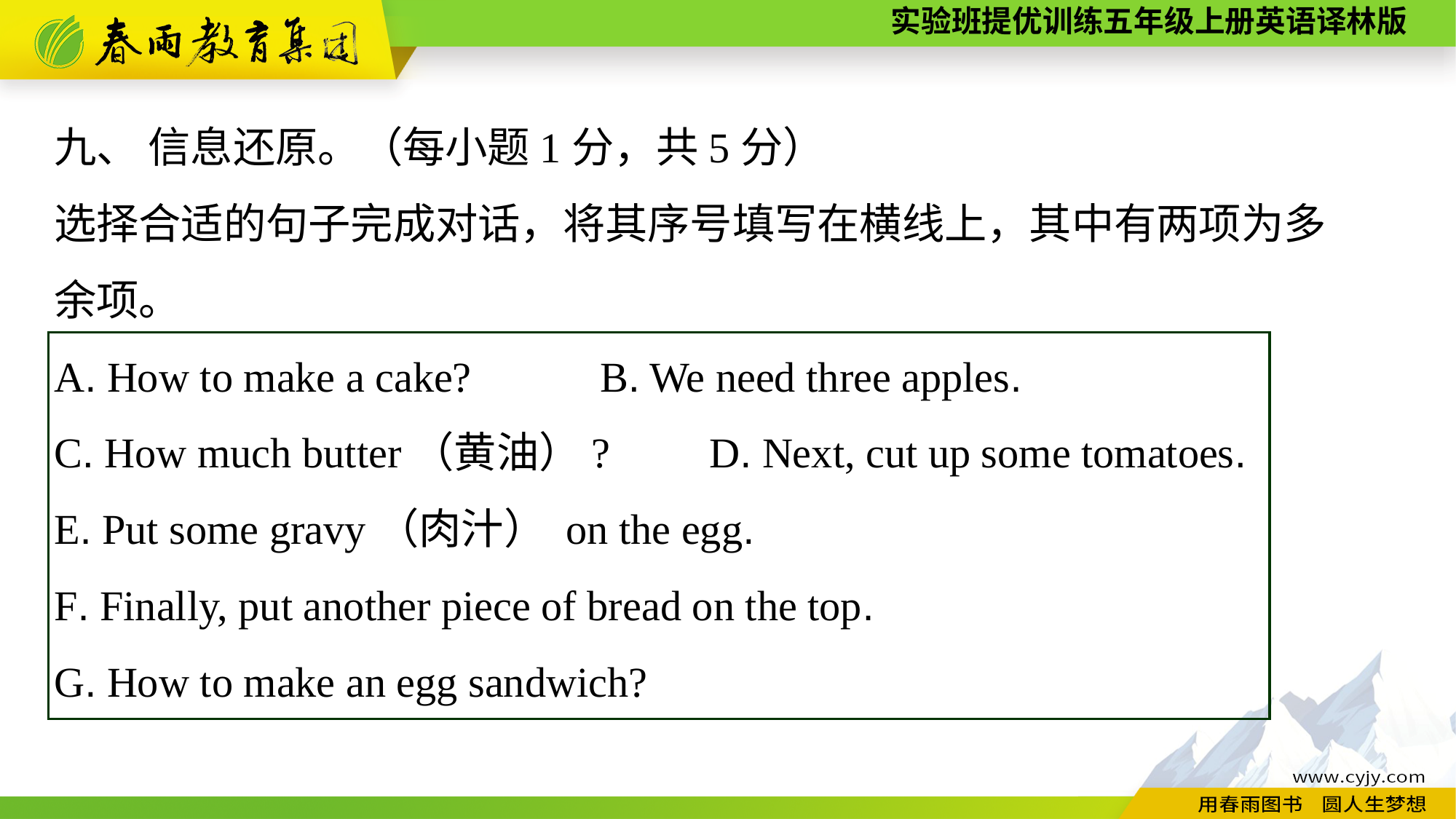

九、 信息还原。（每小题1分，共5分）
选择合适的句子完成对话，将其序号填写在横线上，其中有两项为多
余项。
A. How to make a cake?		B. We need three apples.
C. How much butter（黄油）?	D. Next, cut up some tomatoes.
E. Put some gravy（肉汁） on the egg.
F. Finally, put another piece of bread on the top.
G. How to make an egg sandwich?